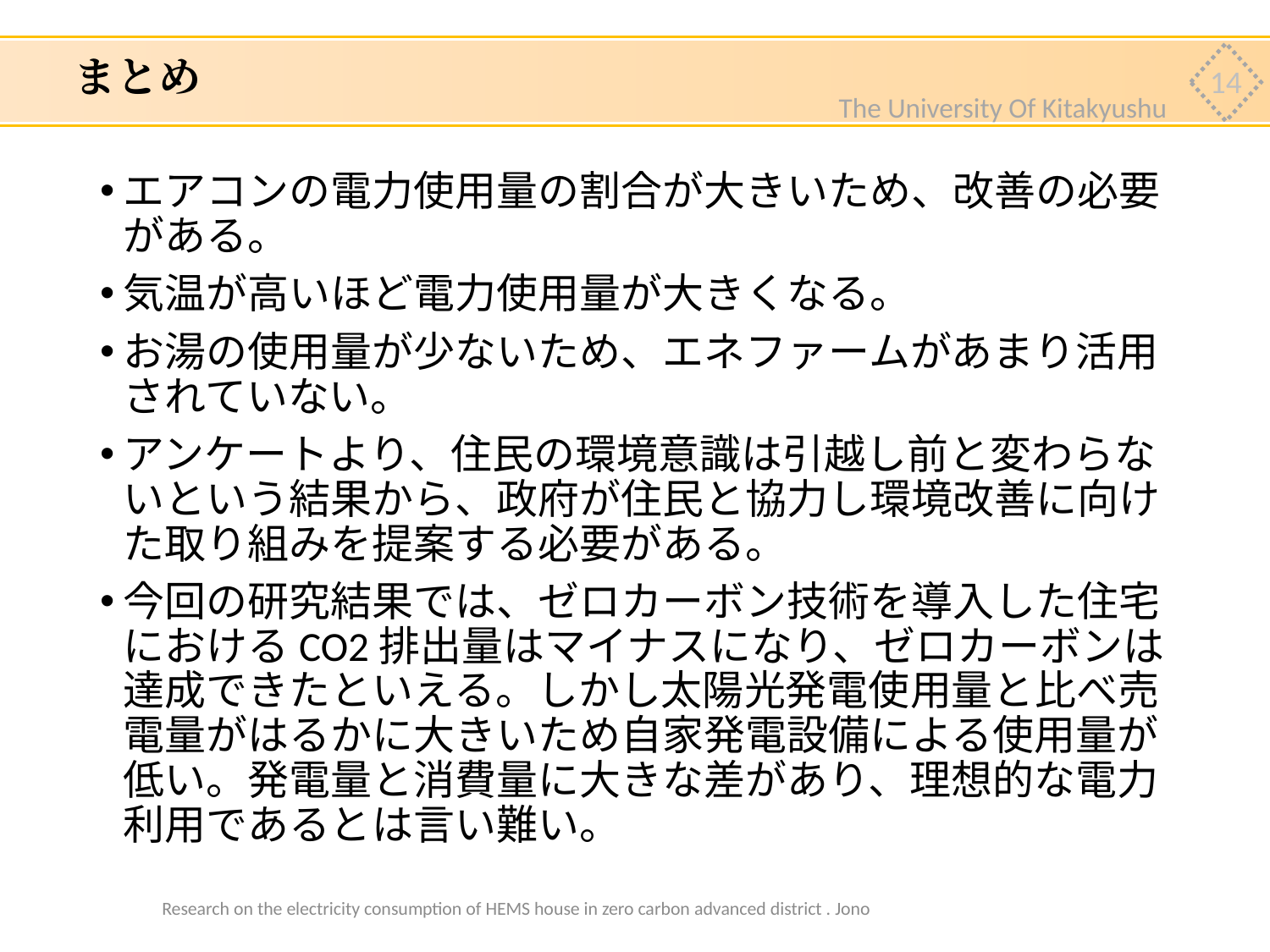

# まとめ

14
The University Of Kitakyushu
エアコンの電力使用量の割合が大きいため、改善の必要がある。
気温が高いほど電力使用量が大きくなる。
お湯の使用量が少ないため、エネファームがあまり活用されていない。
アンケートより、住民の環境意識は引越し前と変わらないという結果から、政府が住民と協力し環境改善に向けた取り組みを提案する必要がある。
今回の研究結果では、ゼロカーボン技術を導入した住宅におけるCO2排出量はマイナスになり、ゼロカーボンは達成できたといえる。しかし太陽光発電使用量と比べ売電量がはるかに大きいため自家発電設備による使用量が低い。発電量と消費量に大きな差があり、理想的な電力利用であるとは言い難い。

Research on the electricity consumption of HEMS house in zero carbon advanced district . Jono